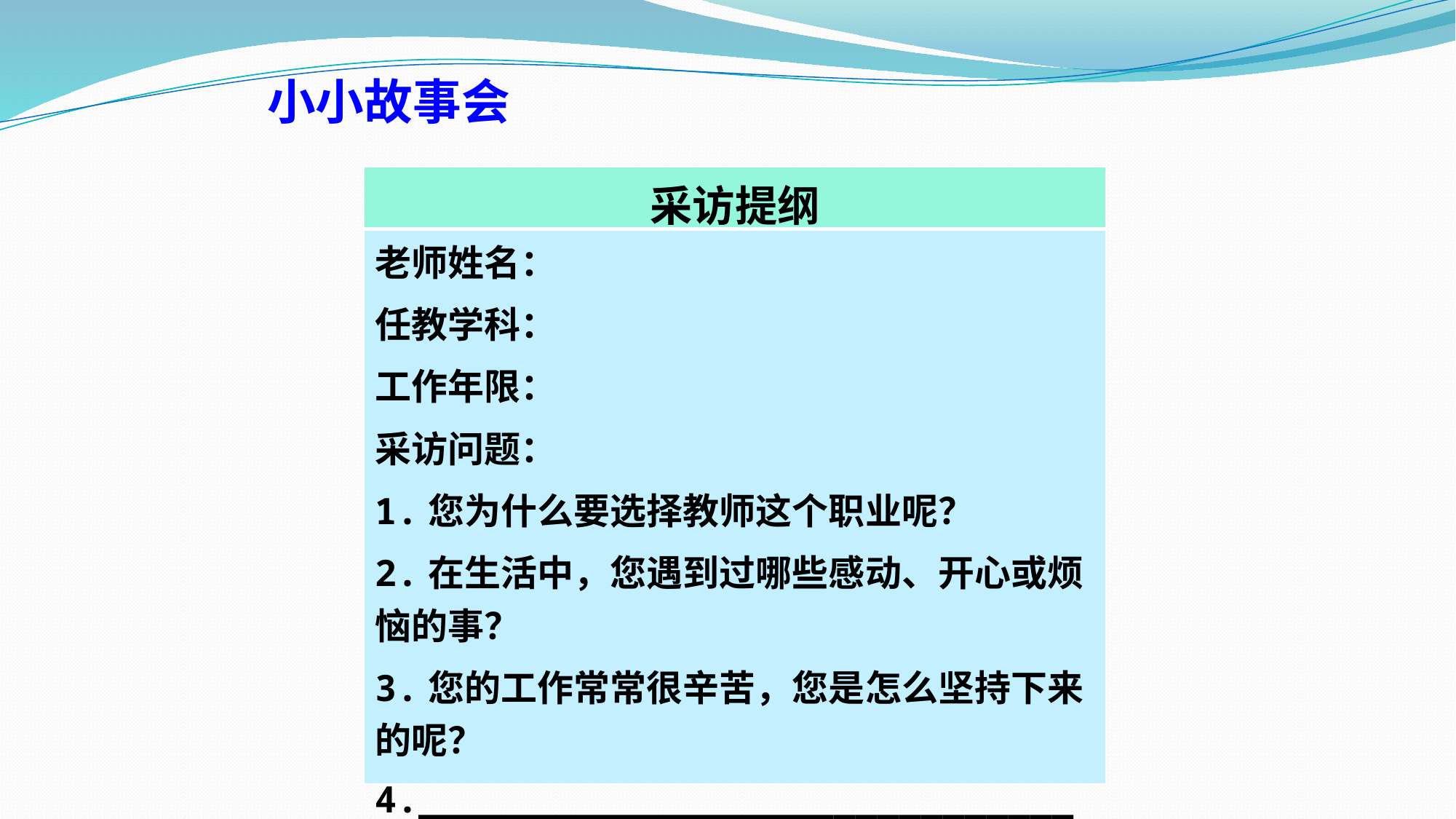

小小故事会
| 采访提纲 |
| --- |
| 老师姓名： 任教学科： 工作年限： 采访问题： 1.您为什么要选择教师这个职业呢？ 2.在生活中，您遇到过哪些感动、开心或烦恼的事？ 3.您的工作常常很辛苦，您是怎么坚持下来的呢？ 4.\_\_\_\_\_\_\_\_\_\_\_\_\_\_\_\_\_\_\_\_\_\_\_\_\_\_\_\_\_\_\_\_\_\_\_\_ |